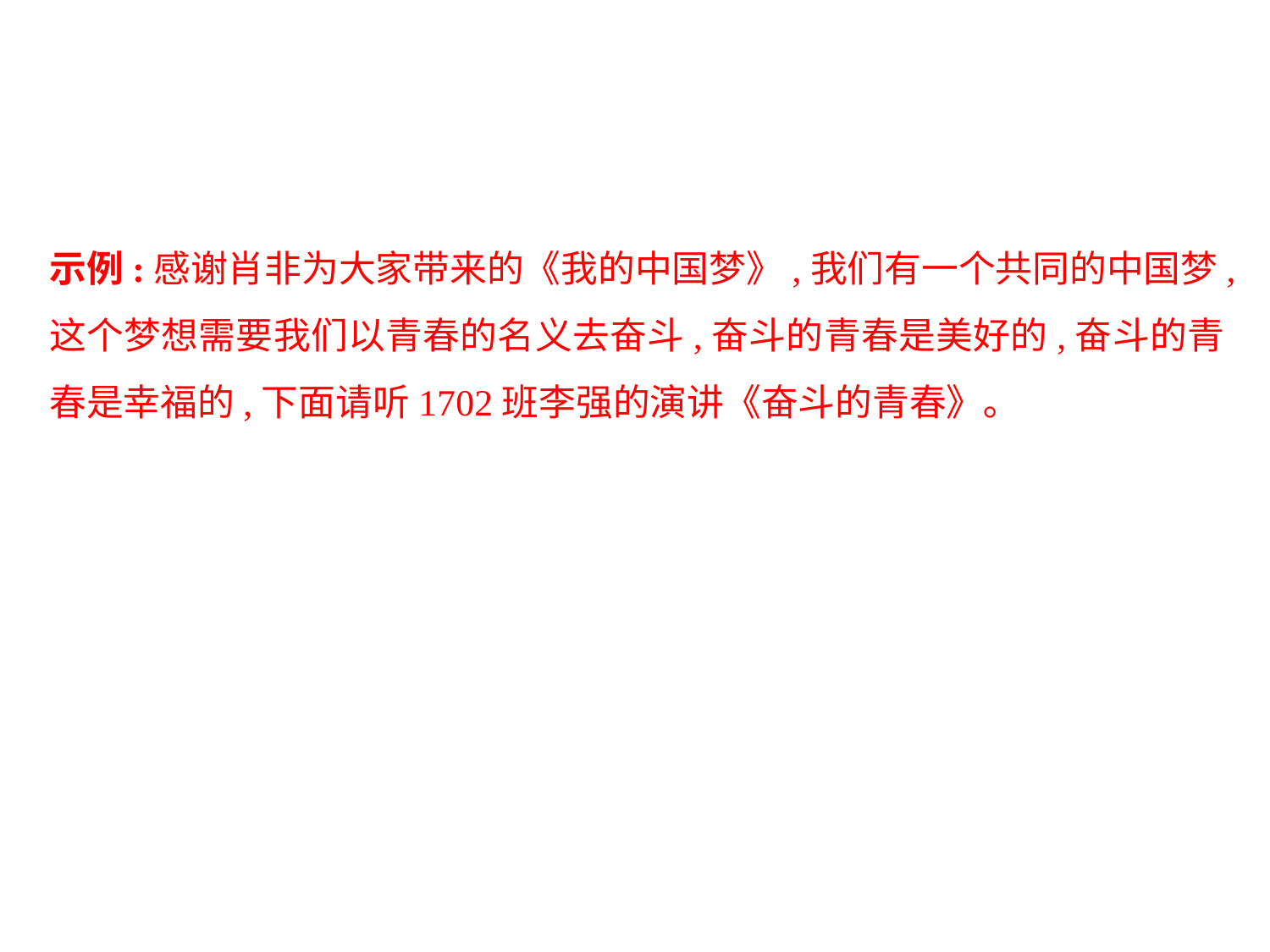

示例:感谢肖非为大家带来的《我的中国梦》,我们有一个共同的中国梦,这个梦想需要我们以青春的名义去奋斗,奋斗的青春是美好的,奋斗的青春是幸福的,下面请听1702班李强的演讲《奋斗的青春》｡